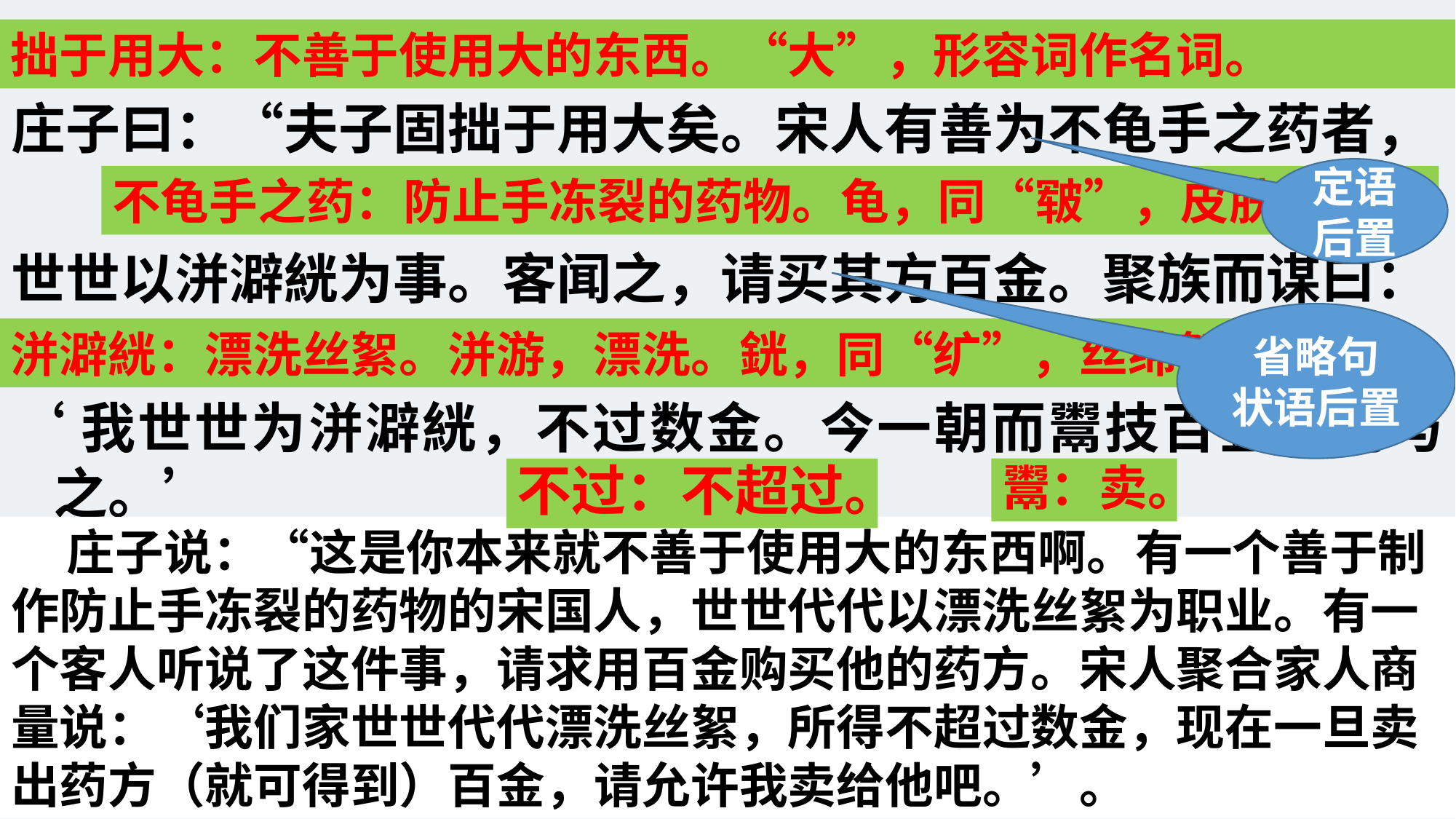

拙于用大：不善于使用大的东西。“大”，形容词作名词。
庄子曰：“夫子固拙于用大矣。宋人有善为不龟手之药者，

世世以洴澼絖为事。客闻之，请买其方百金。聚族而谋曰：

‘我世世为洴澼絖，不过数金。今一朝而鬻技百金，请与之。’
定语后置
不龟手之药：防止手冻裂的药物。龟，同“皲”，皮肤冻裂。
省略句
状语后置
洴澼絖：漂洗丝絮。洴游，漂洗。銧，同“纩”，丝绵絮。
不过：不超过。
鬻：卖。
    庄子说：“这是你本来就不善于使用大的东西啊。有一个善于制作防止手冻裂的药物的宋国人，世世代代以漂洗丝絮为职业。有一个客人听说了这件事，请求用百金购买他的药方。宋人聚合家人商量说：‘我们家世世代代漂洗丝絮，所得不超过数金，现在一旦卖出药方（就可得到）百金，请允许我卖给他吧。’。